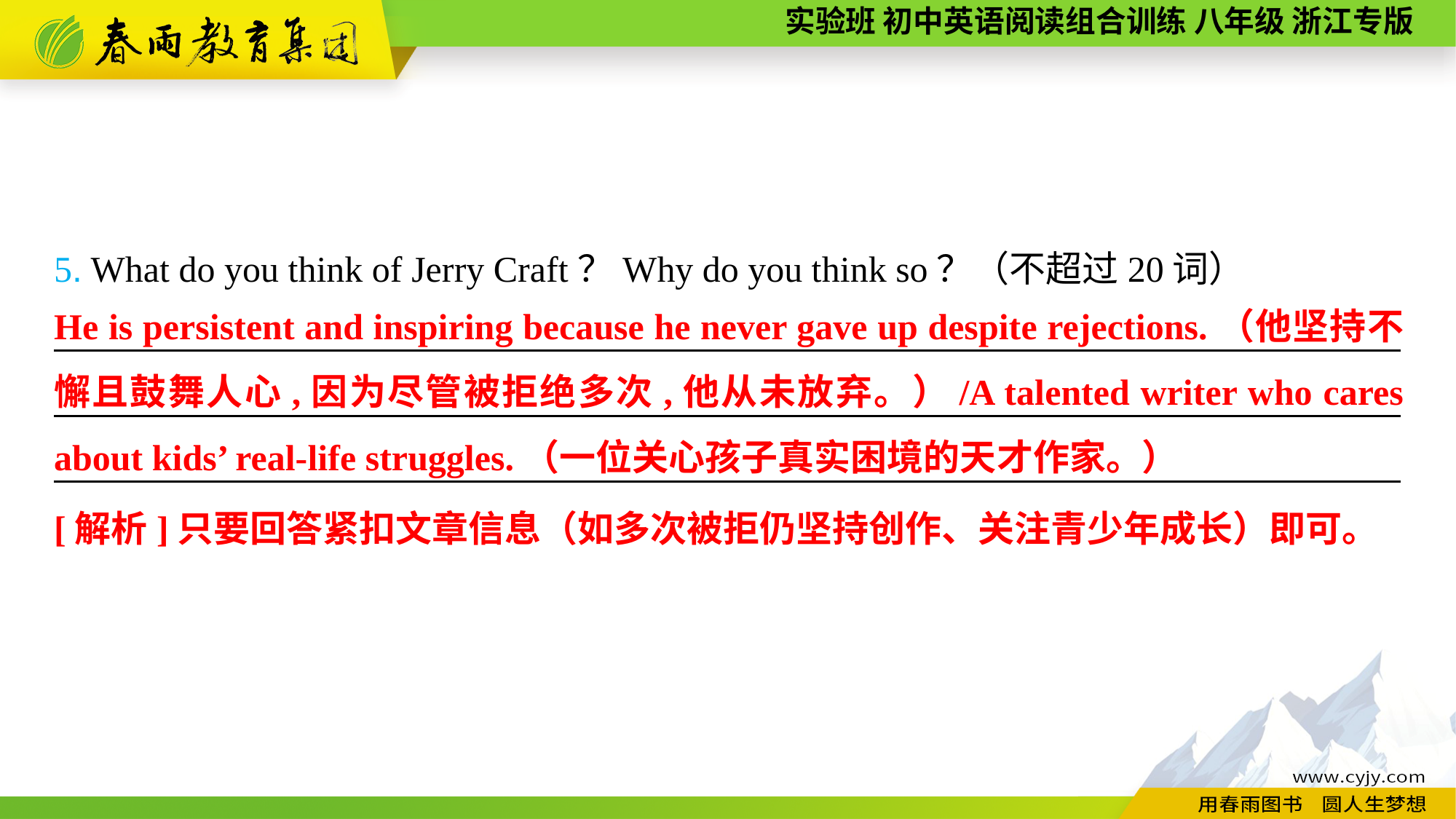

5. What do you think of Jerry Craft？Why do you think so？（不超过20词）
__________________________________________________________________________ __________________________________________________________________________ __________________________________________________________________________
He is persistent and inspiring because he never gave up despite rejections.（他坚持不懈且鼓舞人心,因为尽管被拒绝多次,他从未放弃。）/A talented writer who cares about kids’ real-life struggles.（一位关心孩子真实困境的天才作家。）
[解析]只要回答紧扣文章信息（如多次被拒仍坚持创作、关注青少年成长）即可。